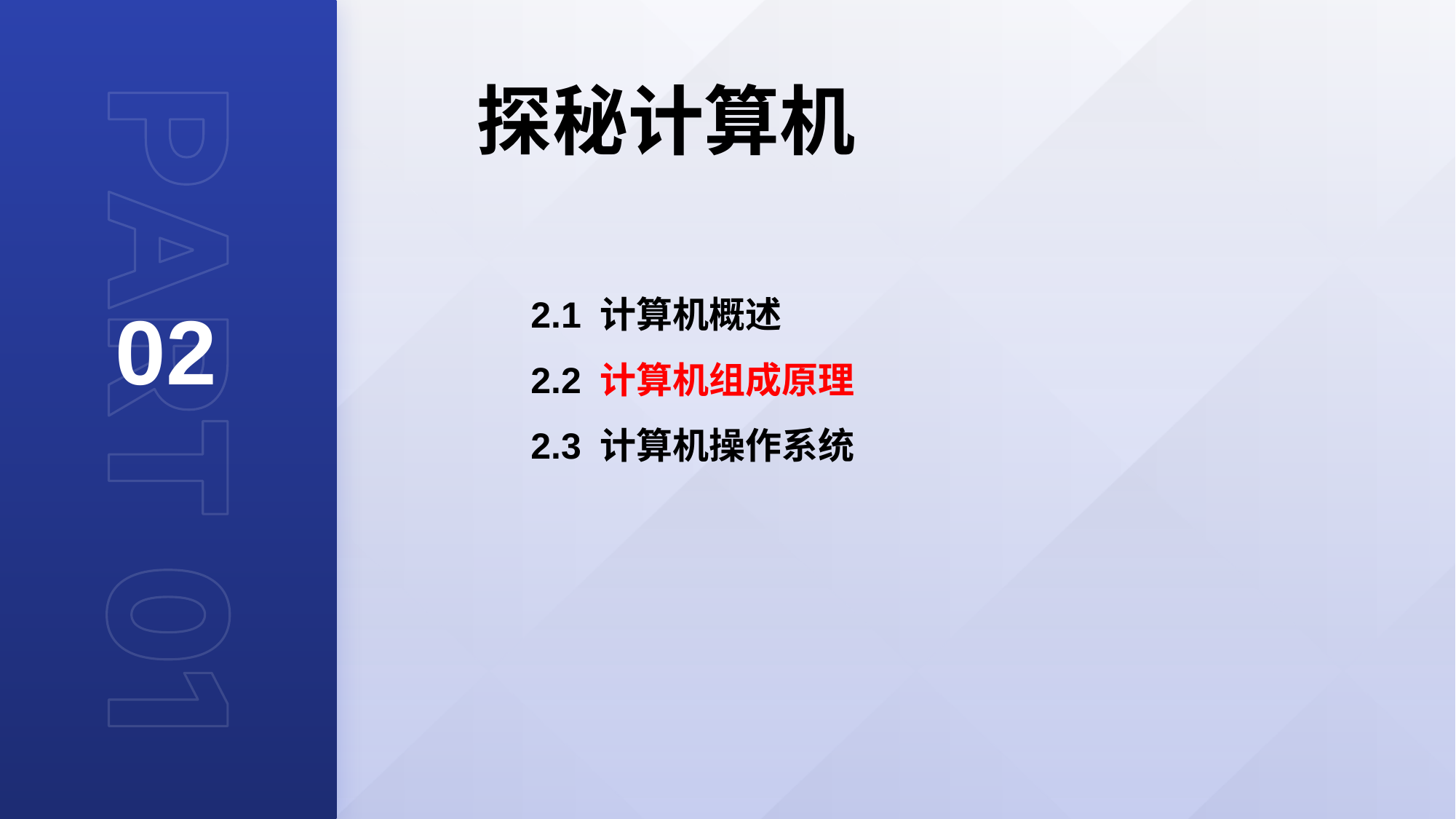

探秘计算机

02
2.1 计算机概述
2.2 计算机组成原理 2.3 计算机操作系统